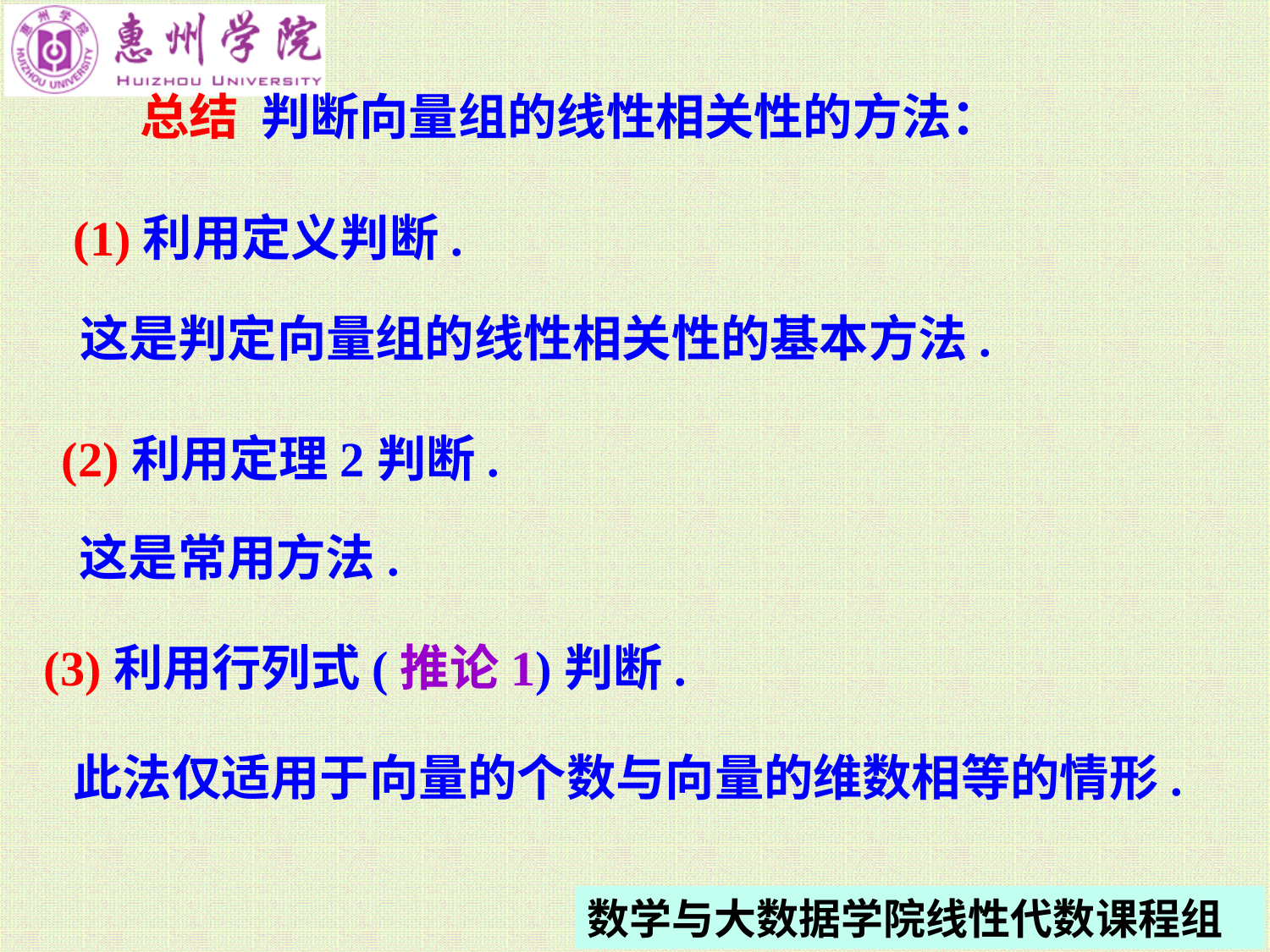

总结  判断向量组的线性相关性的方法：
(1)利用定义判断.
这是判定向量组的线性相关性的基本方法.
(2)利用定理2判断.
这是常用方法.
(3)利用行列式(推论1)判断.
此法仅适用于向量的个数与向量的维数相等的情形.